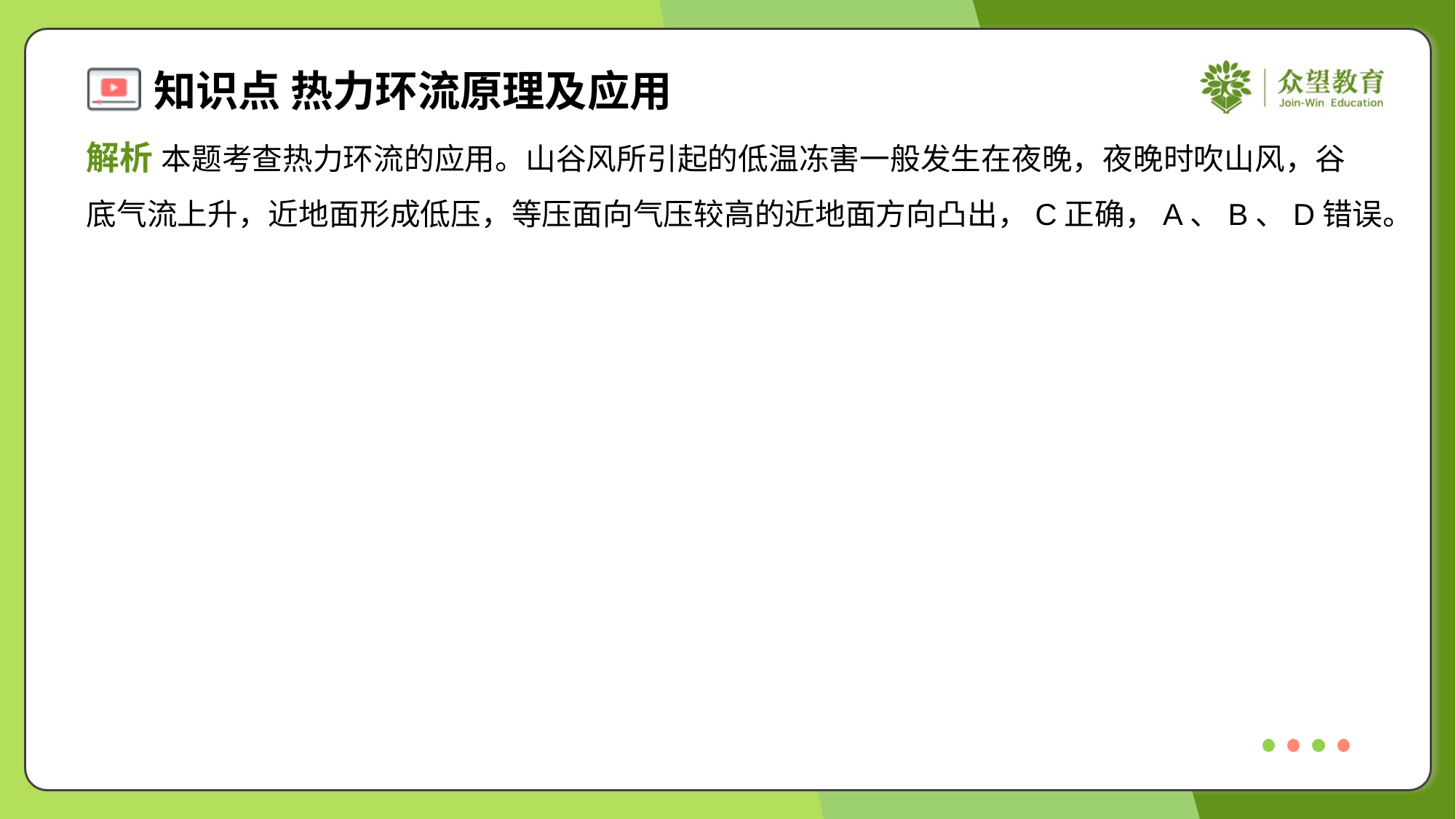

解析 本题考查热力环流的应用。山谷风所引起的低温冻害一般发生在夜晚，夜晚时吹山风，谷
底气流上升，近地面形成低压，等压面向气压较高的近地面方向凸出，C正确，A、B、D错误。